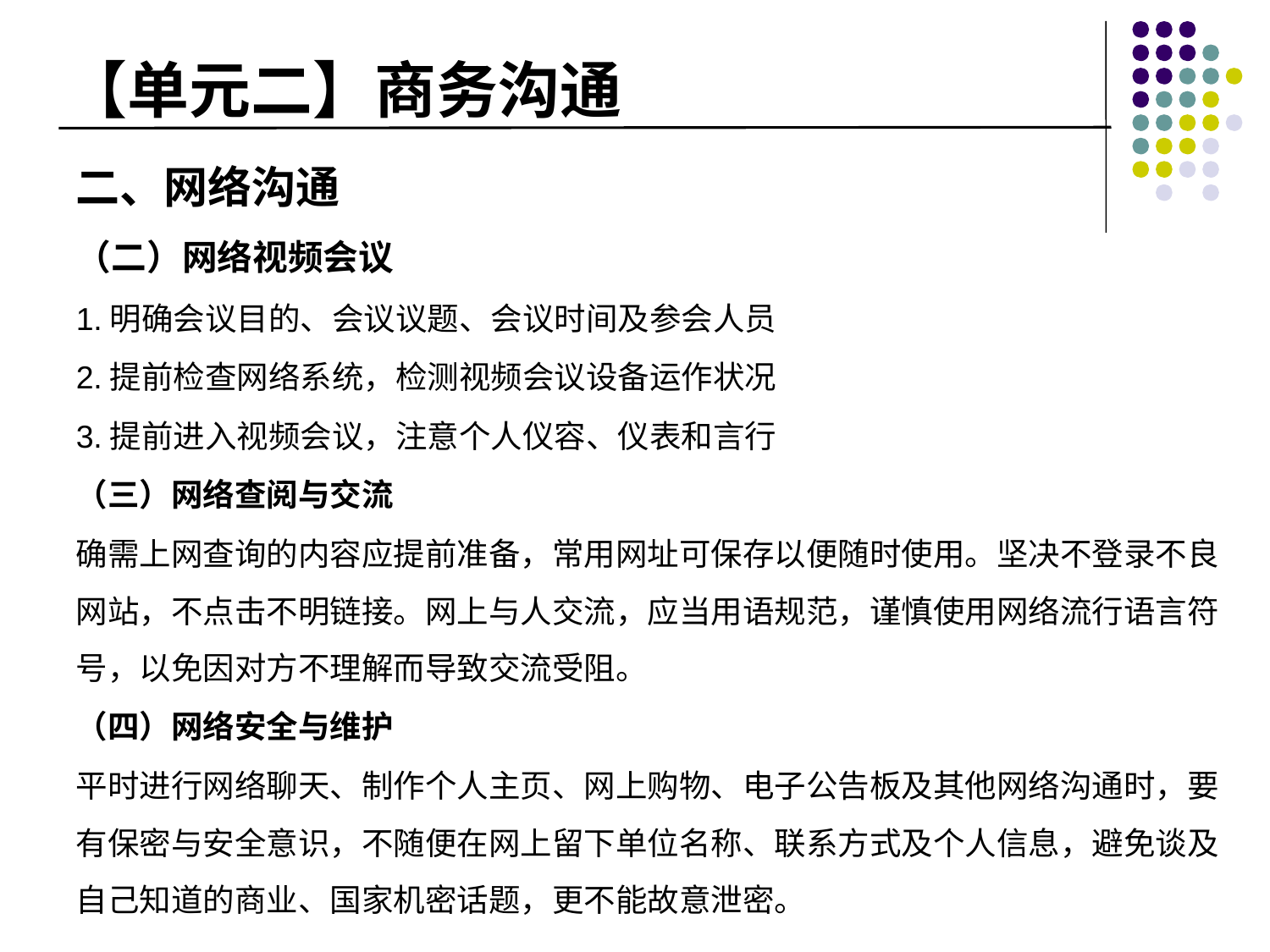

# 【单元二】商务沟通
二、网络沟通
（二）网络视频会议
1.明确会议目的、会议议题、会议时间及参会人员
2.提前检查网络系统，检测视频会议设备运作状况
3.提前进入视频会议，注意个人仪容、仪表和言行
（三）网络查阅与交流
确需上网查询的内容应提前准备，常用网址可保存以便随时使用。坚决不登录不良网站，不点击不明链接。网上与人交流，应当用语规范，谨慎使用网络流行语言符号，以免因对方不理解而导致交流受阻。
（四）网络安全与维护
平时进行网络聊天、制作个人主页、网上购物、电子公告板及其他网络沟通时，要有保密与安全意识，不随便在网上留下单位名称、联系方式及个人信息，避免谈及自己知道的商业、国家机密话题，更不能故意泄密。